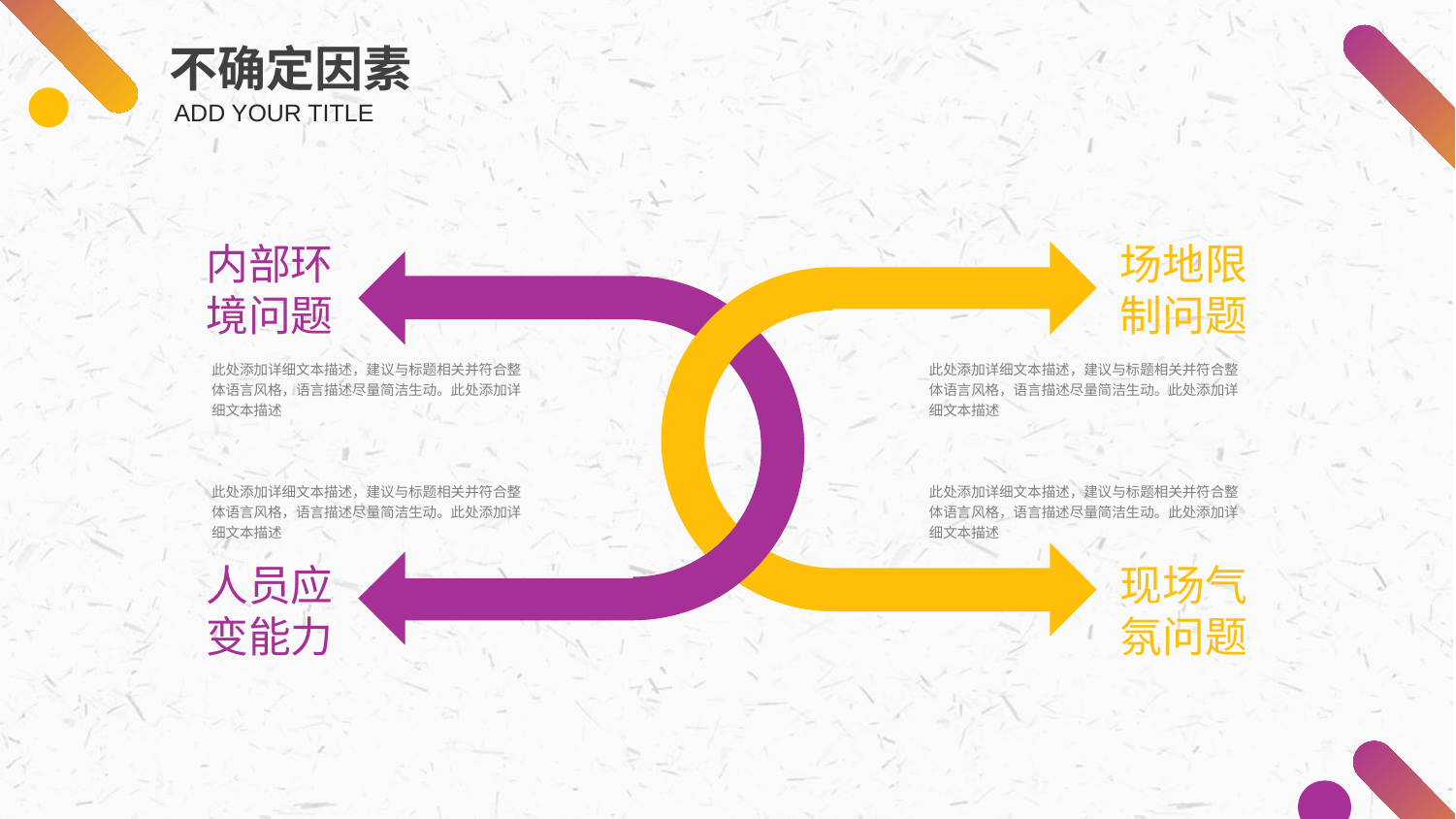

不确定因素
ADD YOUR TITLE
内部环
境问题
场地限制问题

此处添加详细文本描述，建议与标题相关并符合整体语言风格，语言描述尽量简洁生动。此处添加详细文本描述
此处添加详细文本描述，建议与标题相关并符合整体语言风格，语言描述尽量简洁生动。此处添加详细文本描述
此处添加详细文本描述，建议与标题相关并符合整体语言风格，语言描述尽量简洁生动。此处添加详细文本描述
此处添加详细文本描述，建议与标题相关并符合整体语言风格，语言描述尽量简洁生动。此处添加详细文本描述

人员应变能力
现场气氛问题